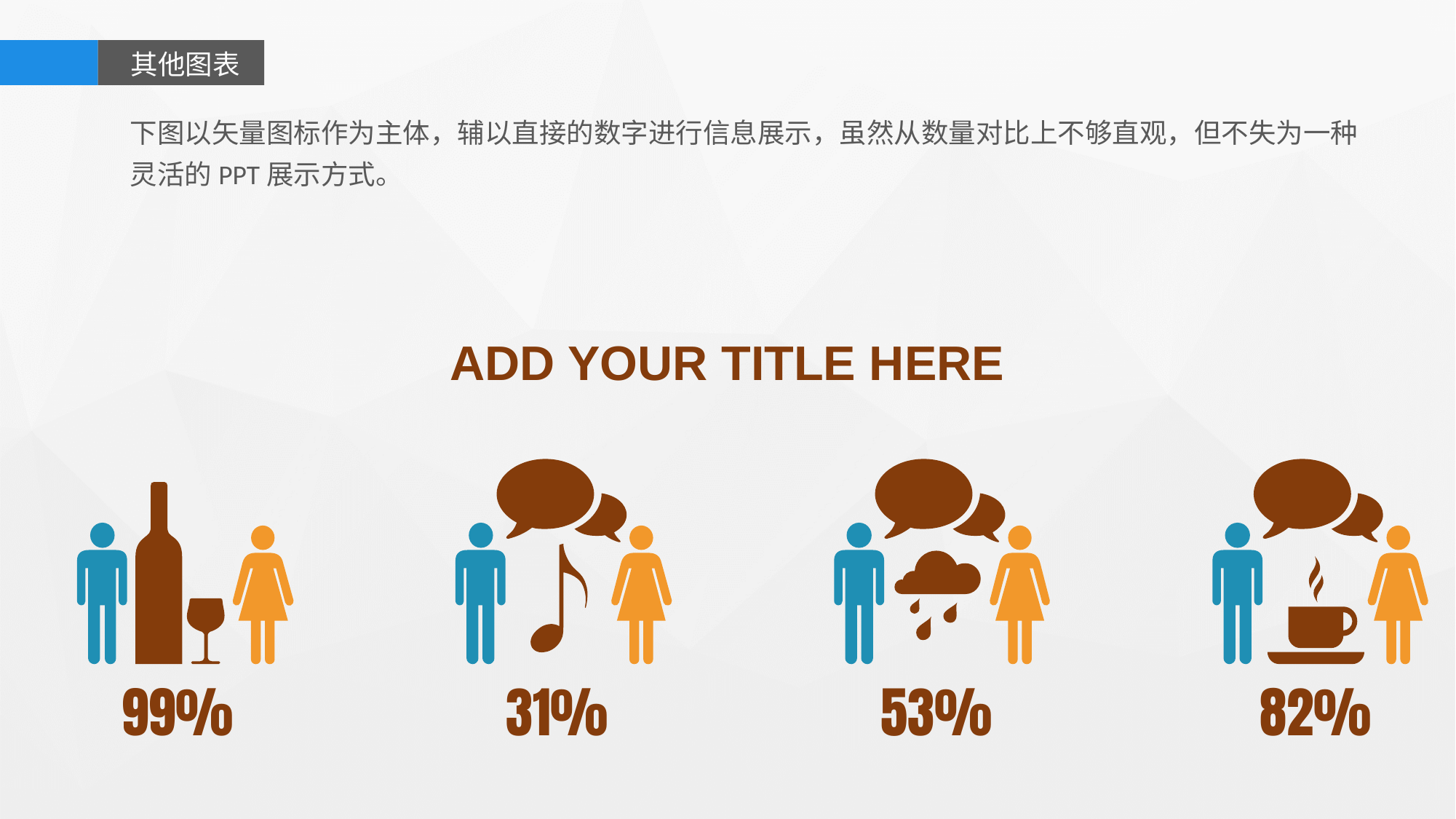

其他图表
下图以矢量图标作为主体，辅以直接的数字进行信息展示，虽然从数量对比上不够直观，但不失为一种灵活的PPT展示方式。
ADD YOUR TITLE HERE

99%
31%
53%
82%